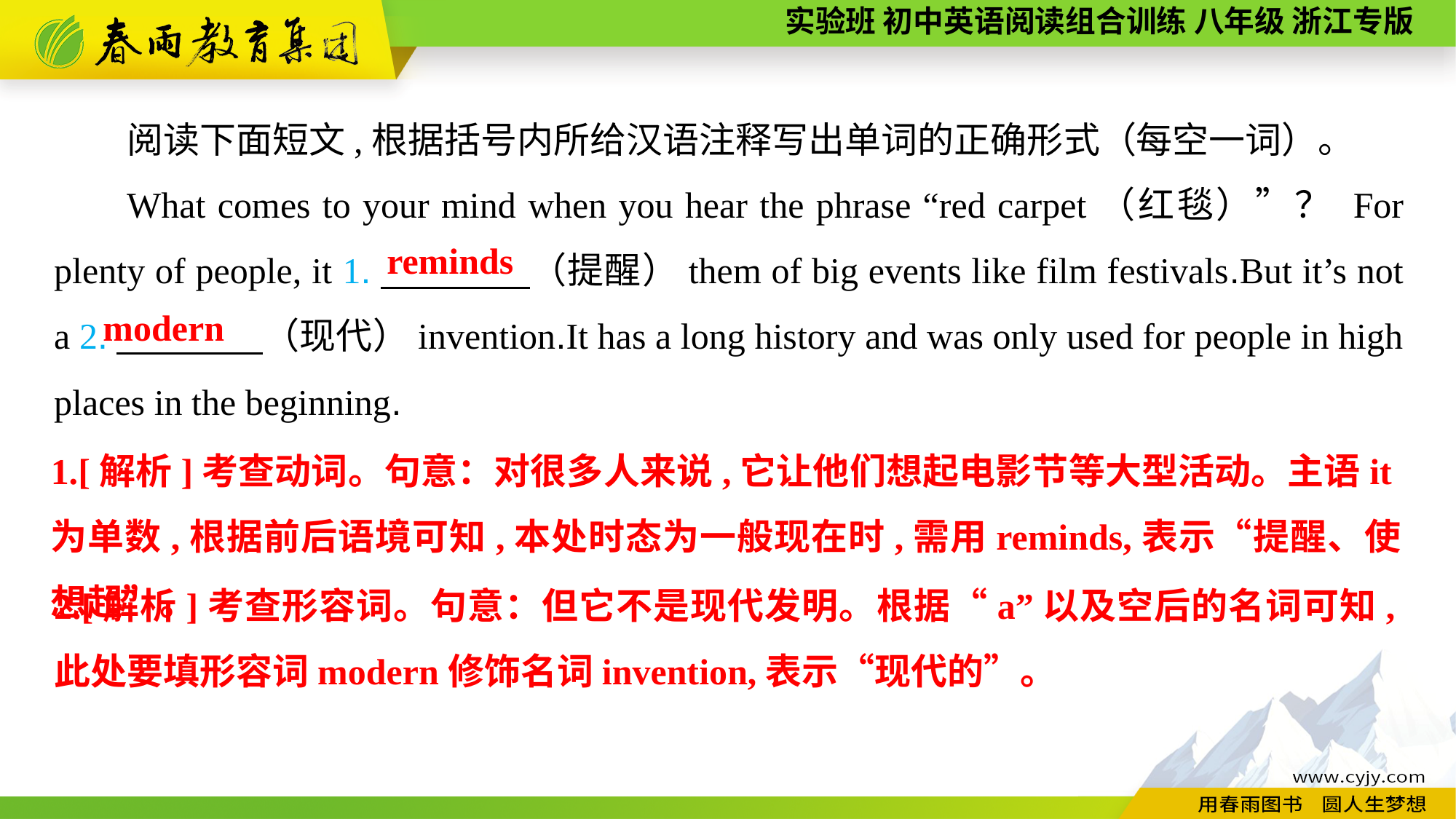

阅读下面短文,根据括号内所给汉语注释写出单词的正确形式（每空一词）。
What comes to your mind when you hear the phrase “red carpet（红毯）”？ For plenty of people, it 1.　　　　（提醒）them of big events like film festivals.But it’s not a 2.　　　　（现代）invention.It has a long history and was only used for people in high places in the beginning.
reminds
modern
1.[解析]考查动词。句意：对很多人来说,它让他们想起电影节等大型活动。主语it为单数,根据前后语境可知,本处时态为一般现在时,需用reminds,表示“提醒、使想起”。
2.[解析]考查形容词。句意：但它不是现代发明。根据“a”以及空后的名词可知,此处要填形容词modern修饰名词invention,表示“现代的”。